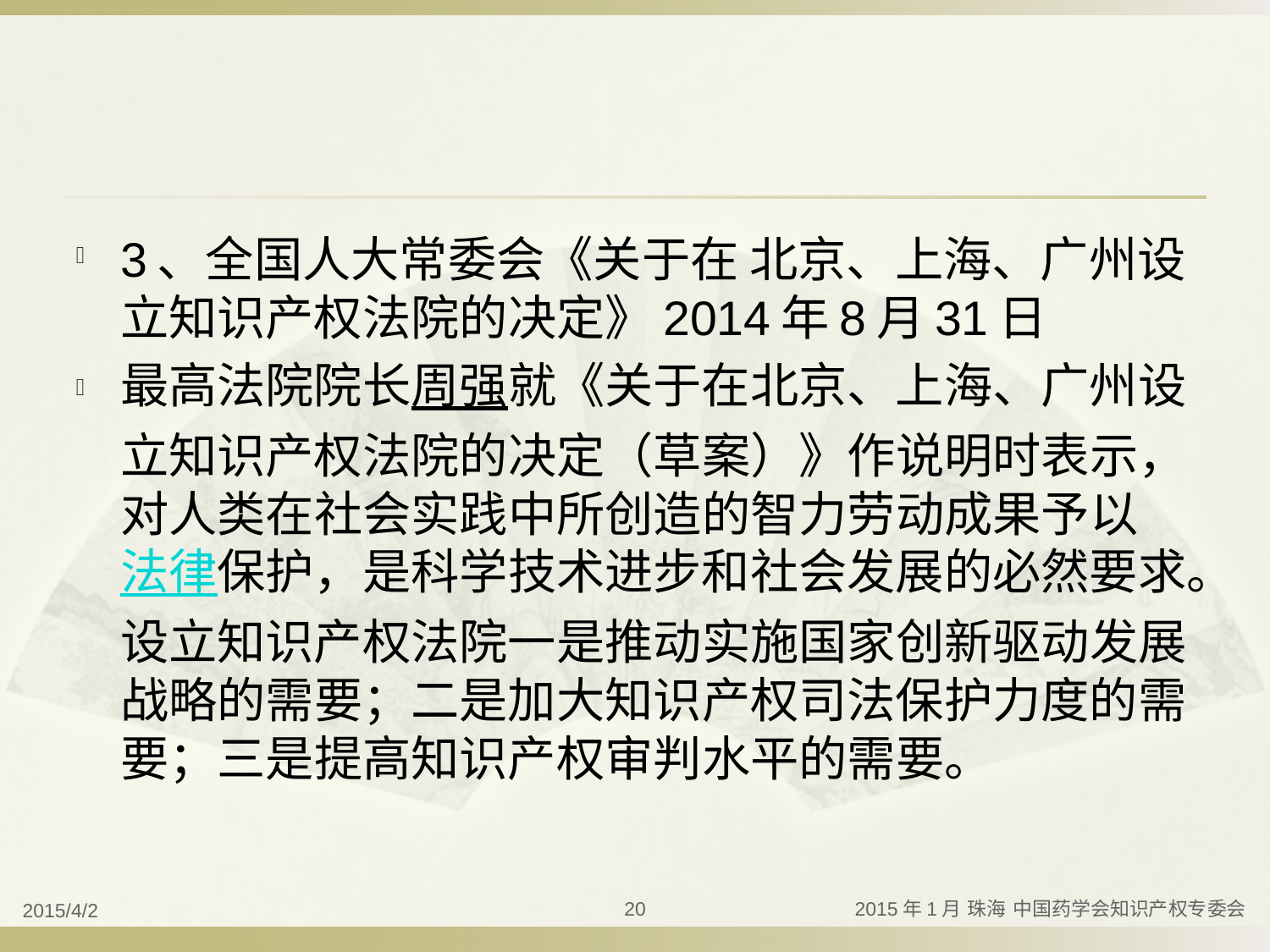

#
3、全国人大常委会《关于在 北京、上海、广州设立知识产权法院的决定》2014年8月31日
最高法院院长周强就《关于在北京、上海、广州设立知识产权法院的决定（草案）》作说明时表示，对人类在社会实践中所创造的智力劳动成果予以法律保护，是科学技术进步和社会发展的必然要求。设立知识产权法院一是推动实施国家创新驱动发展战略的需要；二是加大知识产权司法保护力度的需要；三是提高知识产权审判水平的需要。
2015/4/2
20
2015年1月 珠海 中国药学会知识产权专委会